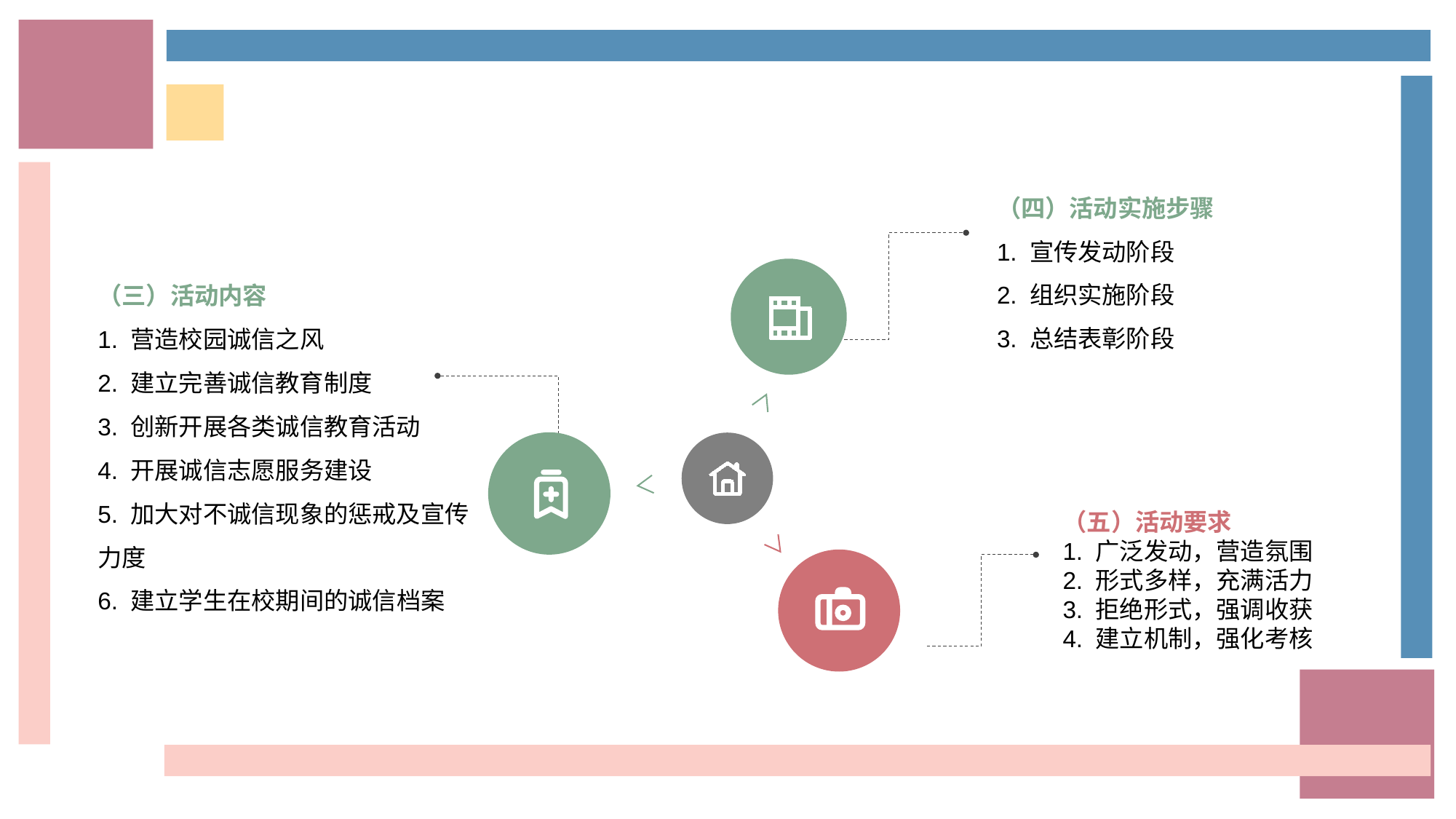

（四）活动实施步骤
1. 宣传发动阶段
2. 组织实施阶段
3. 总结表彰阶段

（三）活动内容
1. 营造校园诚信之风
2. 建立完善诚信教育制度
3. 创新开展各类诚信教育活动
4. 开展诚信志愿服务建设
5. 加大对不诚信现象的惩戒及宣传力度
6. 建立学生在校期间的诚信档案

（五）活动要求
1. 广泛发动，营造氛围
2. 形式多样，充满活力
3. 拒绝形式，强调收获
4. 建立机制，强化考核